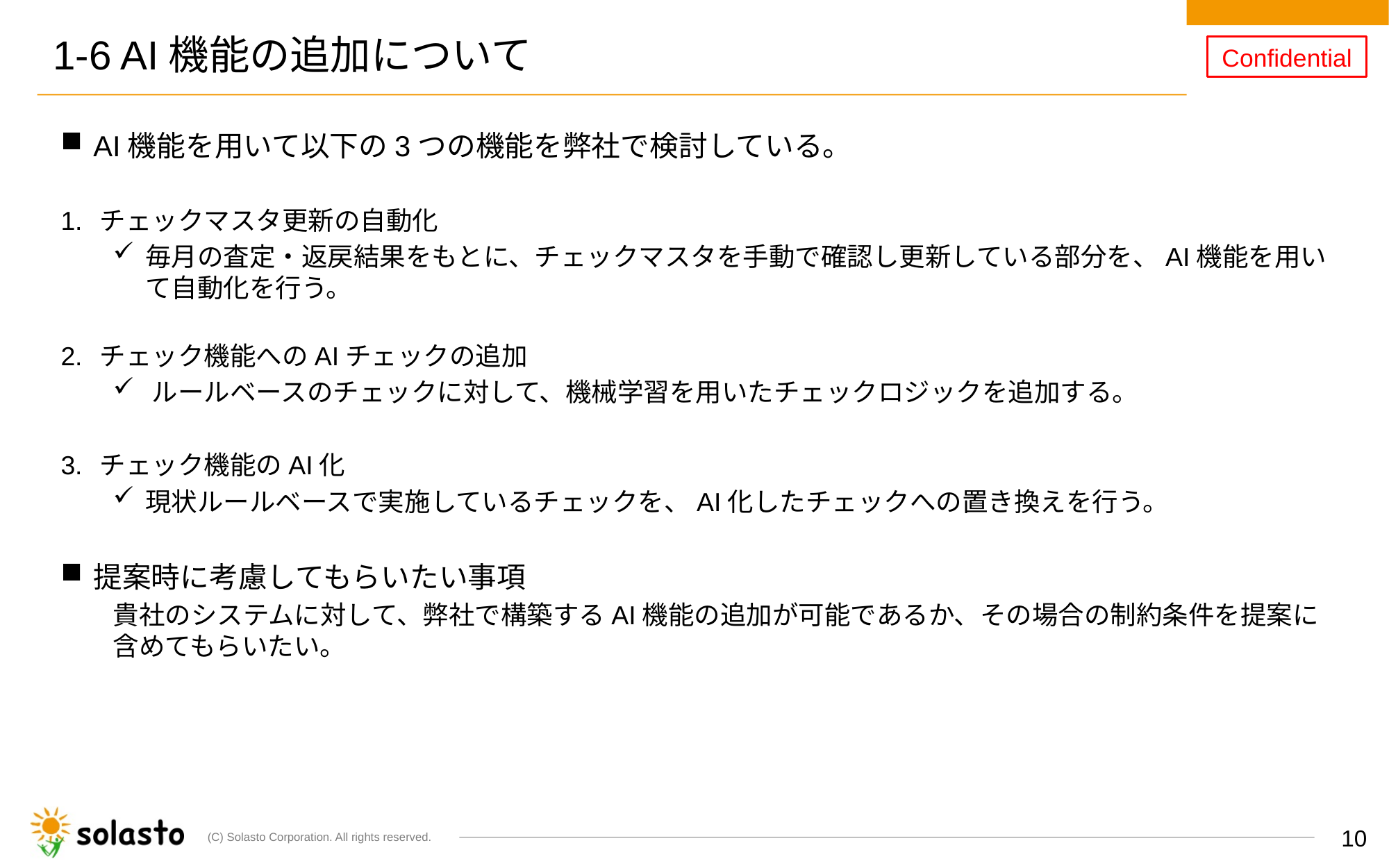

# 1-6 AI機能の追加について
AI機能を用いて以下の3つの機能を弊社で検討している。

チェックマスタ更新の自動化
毎月の査定・返戻結果をもとに、チェックマスタを手動で確認し更新している部分を、AI機能を用いて自動化を行う。
チェック機能へのAIチェックの追加
ルールベースのチェックに対して、機械学習を用いたチェックロジックを追加する。

チェック機能のAI化
現状ルールベースで実施しているチェックを、AI化したチェックへの置き換えを行う。

提案時に考慮してもらいたい事項
貴社のシステムに対して、弊社で構築するAI機能の追加が可能であるか、その場合の制約条件を提案に含めてもらいたい。